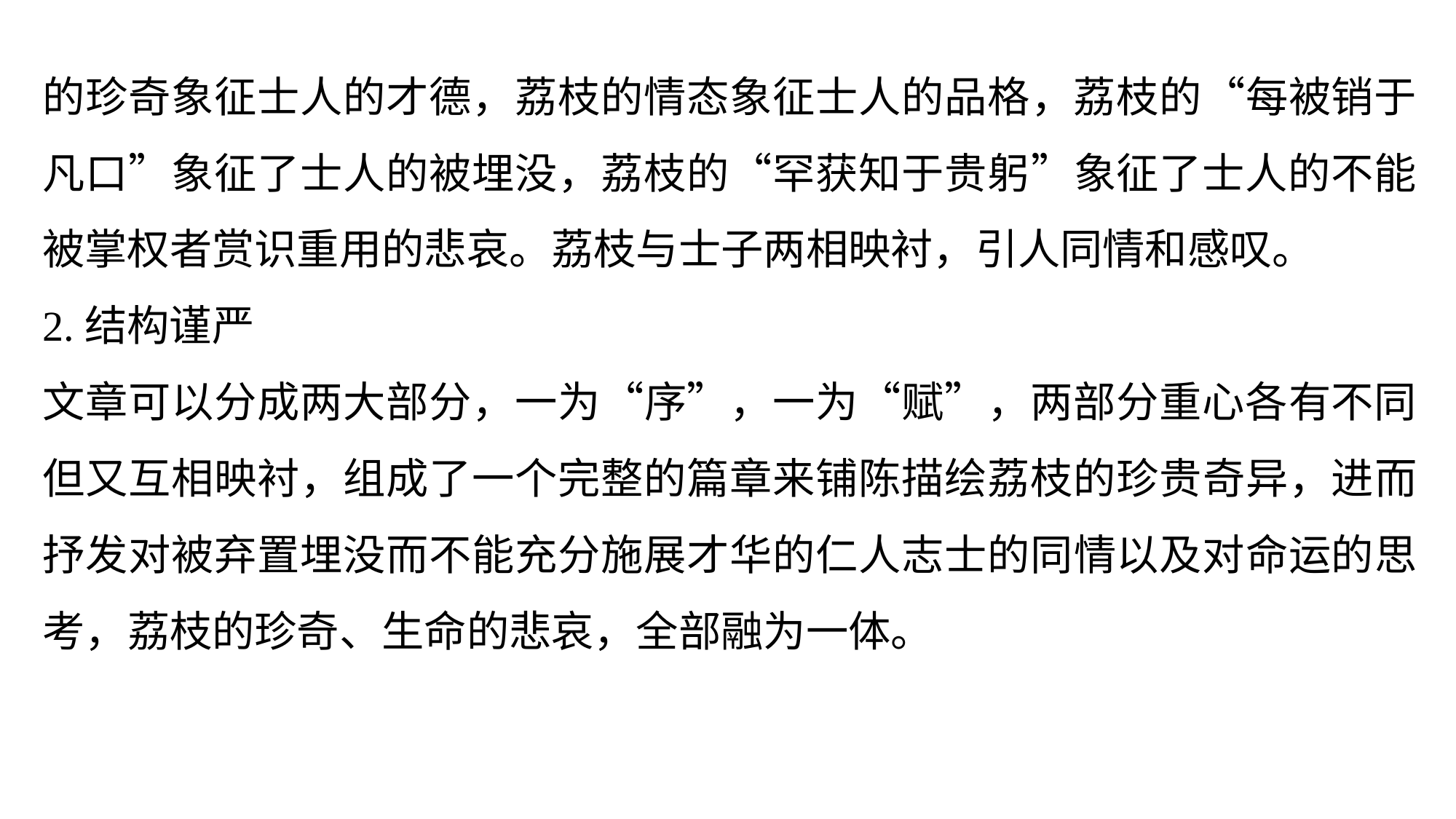

的珍奇象征士人的才德，荔枝的情态象征士人的品格，荔枝的“每被销于凡口”象征了士人的被埋没，荔枝的“罕获知于贵躬”象征了士人的不能被掌权者赏识重用的悲哀。荔枝与士子两相映衬，引人同情和感叹。
2.结构谨严
文章可以分成两大部分，一为“序”，一为“赋”，两部分重心各有不同但又互相映衬，组成了一个完整的篇章来铺陈描绘荔枝的珍贵奇异，进而抒发对被弃置埋没而不能充分施展才华的仁人志士的同情以及对命运的思考，荔枝的珍奇、生命的悲哀，全部融为一体。